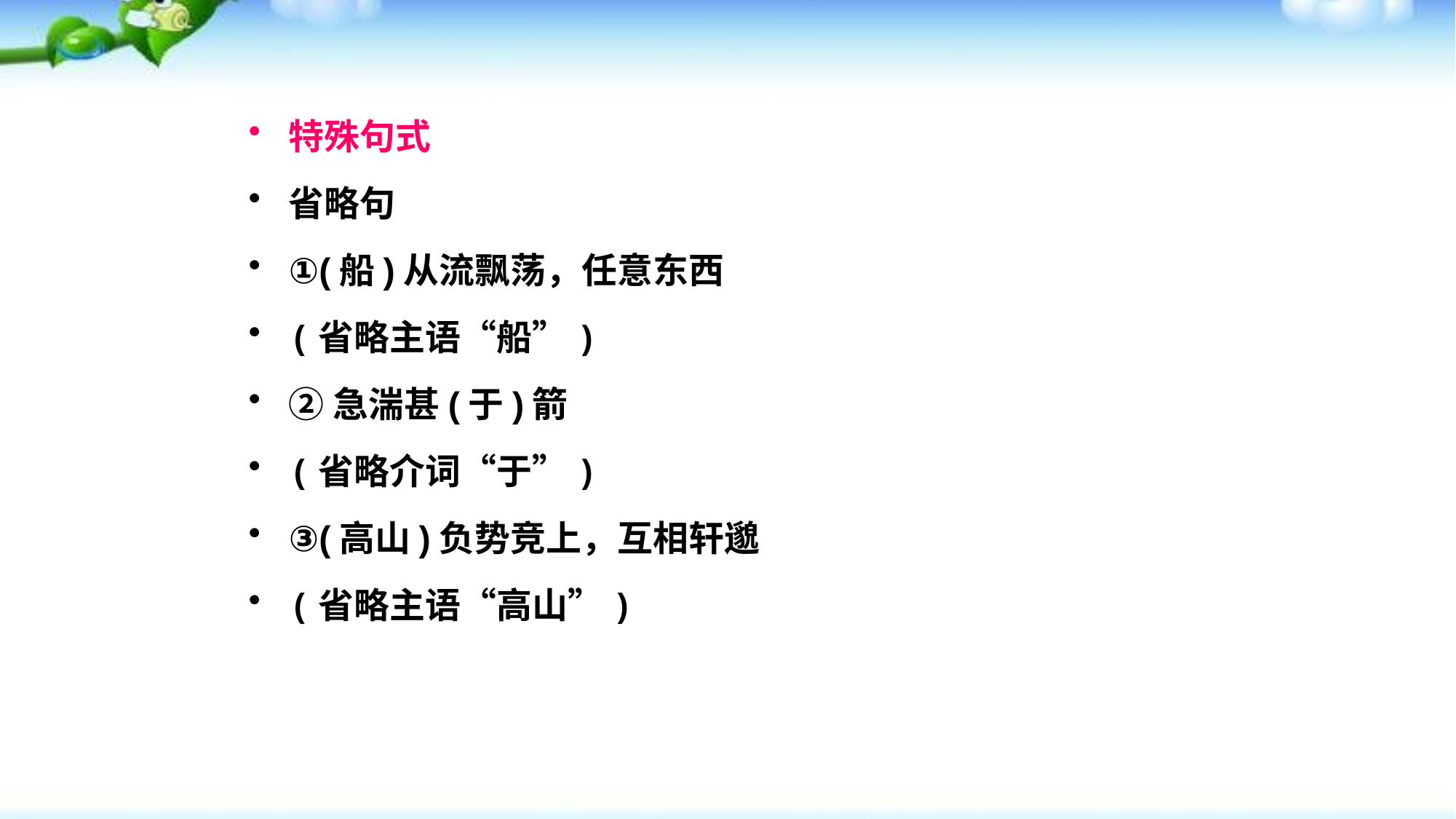

特殊句式
省略句
①(船)从流飘荡，任意东西
(省略主语“船”)
②急湍甚(于)箭
(省略介词“于”)
③(高山)负势竞上，互相轩邈
(省略主语“高山”)